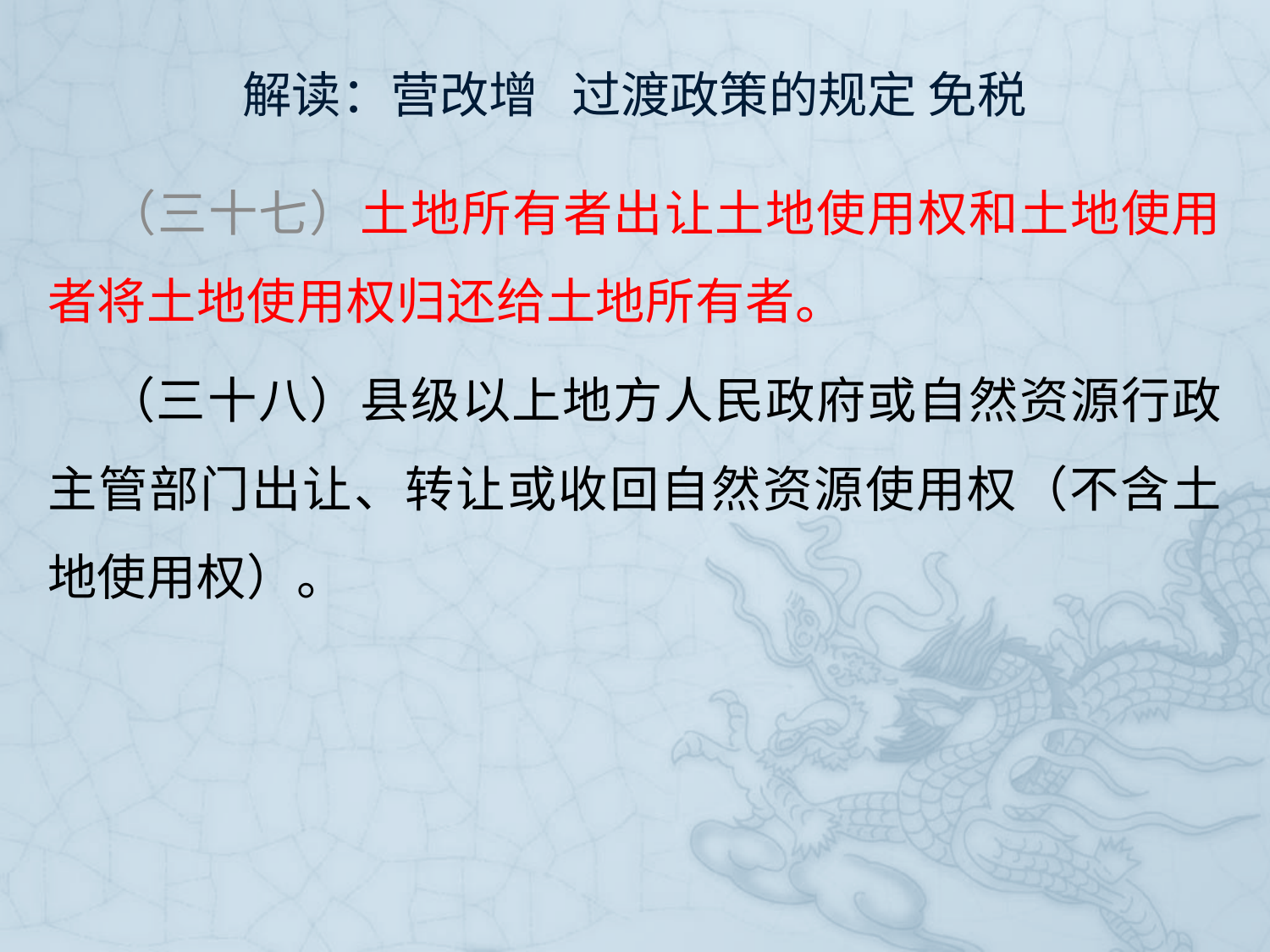

# 解读：营改增   过渡政策的规定 免税
（三十七）土地所有者出让土地使用权和土地使用者将土地使用权归还给土地所有者。
（三十八）县级以上地方人民政府或自然资源行政主管部门出让、转让或收回自然资源使用权（不含土地使用权）。